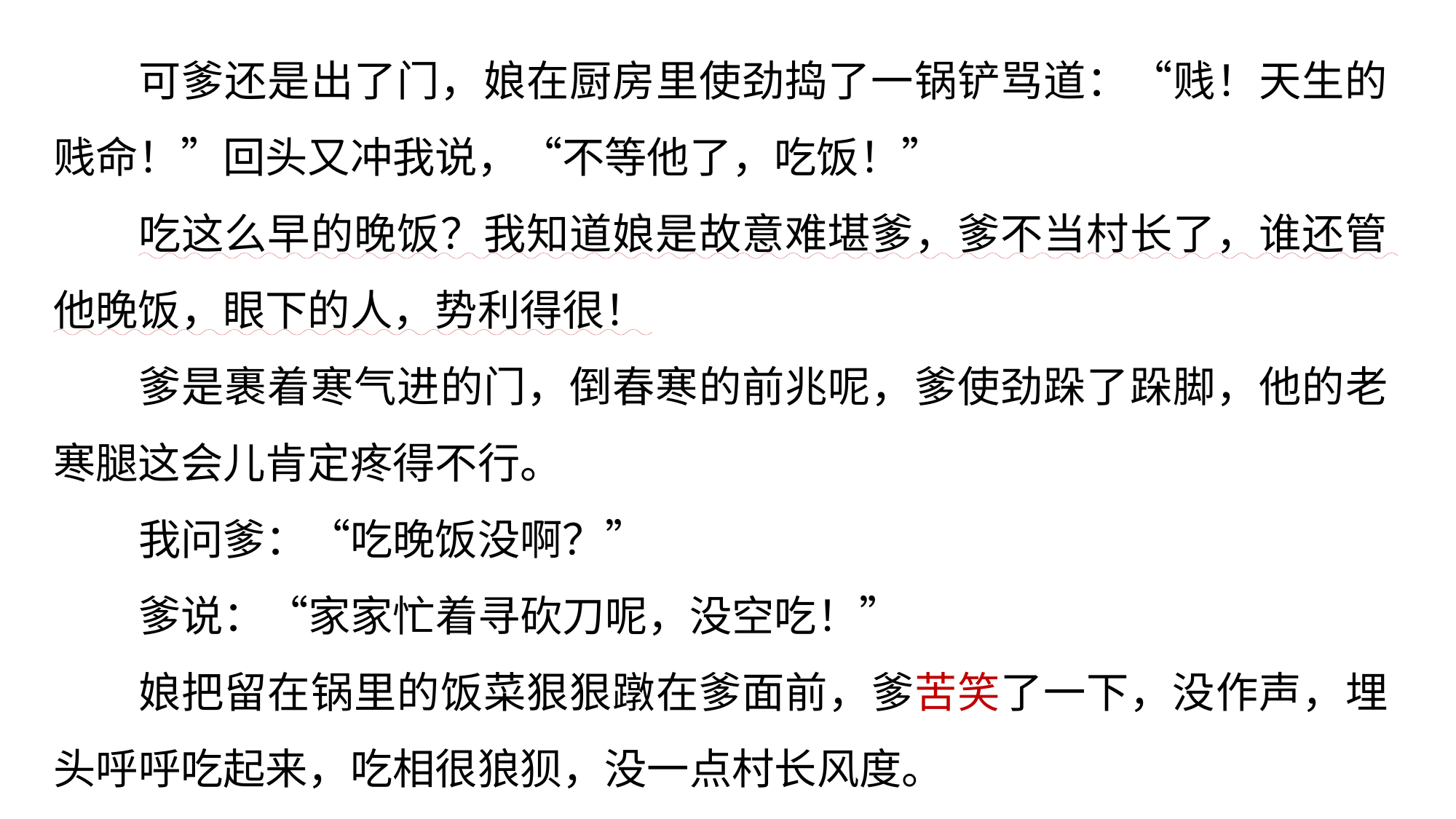

可爹还是出了门，娘在厨房里使劲捣了一锅铲骂道：“贱！天生的贱命！”回头又冲我说，“不等他了，吃饭！”
吃这么早的晚饭？我知道娘是故意难堪爹，爹不当村长了，谁还管他晚饭，眼下的人，势利得很！
爹是裹着寒气进的门，倒春寒的前兆呢，爹使劲跺了跺脚，他的老寒腿这会儿肯定疼得不行。
我问爹：“吃晚饭没啊？”
爹说：“家家忙着寻砍刀呢，没空吃！”
娘把留在锅里的饭菜狠狠蹾在爹面前，爹苦笑了一下，没作声，埋头呼呼吃起来，吃相很狼狈，没一点村长风度。